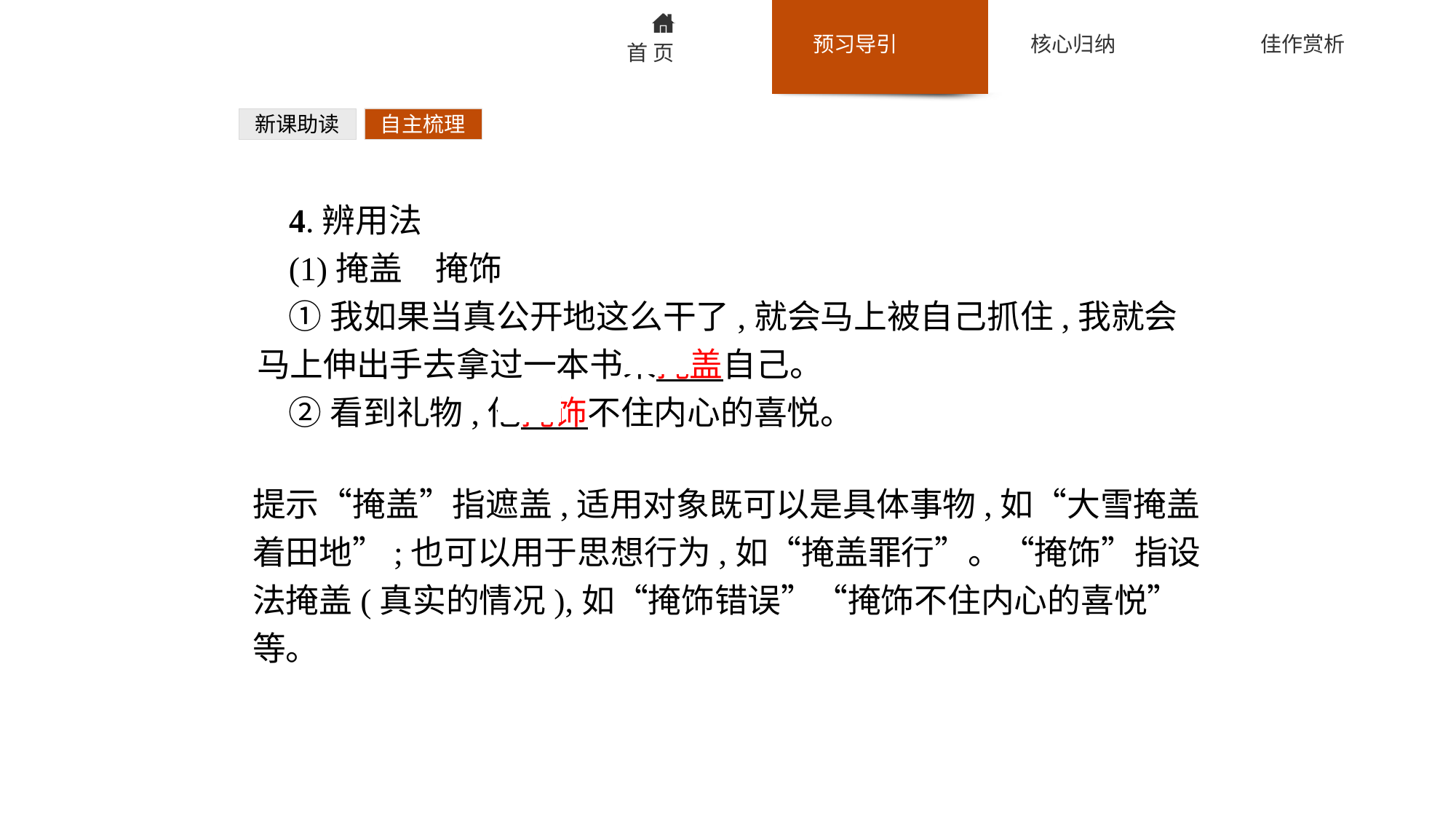

新课助读
自主梳理
4.辨用法
(1)掩盖　掩饰
①我如果当真公开地这么干了,就会马上被自己抓住,我就会马上伸出手去拿过一本书来掩盖自己。
②看到礼物,他掩饰不住内心的喜悦。

提示“掩盖”指遮盖,适用对象既可以是具体事物,如“大雪掩盖着田地”;也可以用于思想行为,如“掩盖罪行”。“掩饰”指设法掩盖(真实的情况),如“掩饰错误”“掩饰不住内心的喜悦”等。